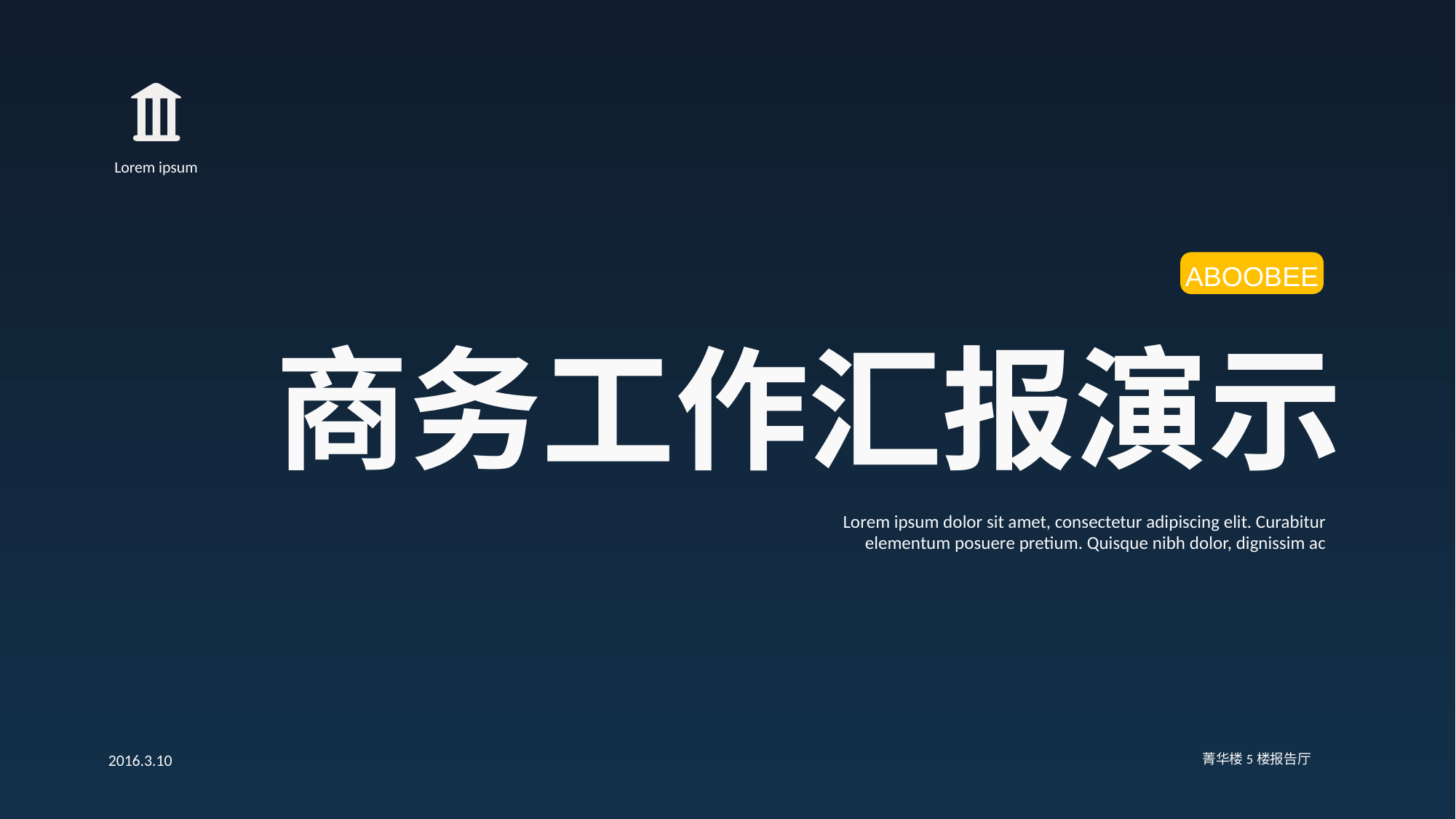

Lorem ipsum

ABOOBEE
商务工作汇报演示
Lorem ipsum dolor sit amet, consectetur adipiscing elit. Curabitur elementum posuere pretium. Quisque nibh dolor, dignissim ac
2016.3.10
菁华楼5楼报告厅